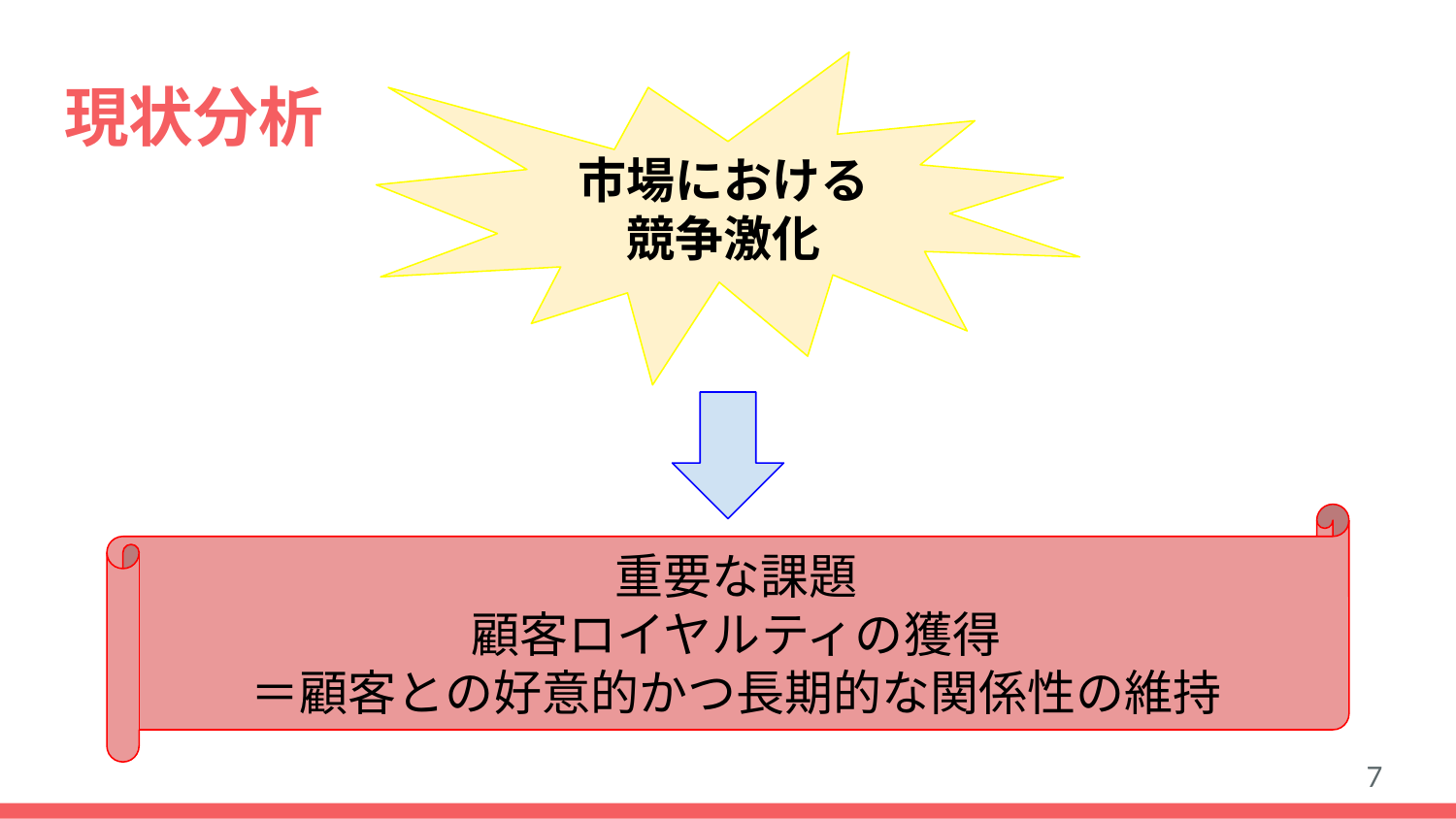

市場における
競争激化
# 現状分析

重要な課題
顧客ロイヤルティの獲得
＝顧客との好意的かつ長期的な関係性の維持
7